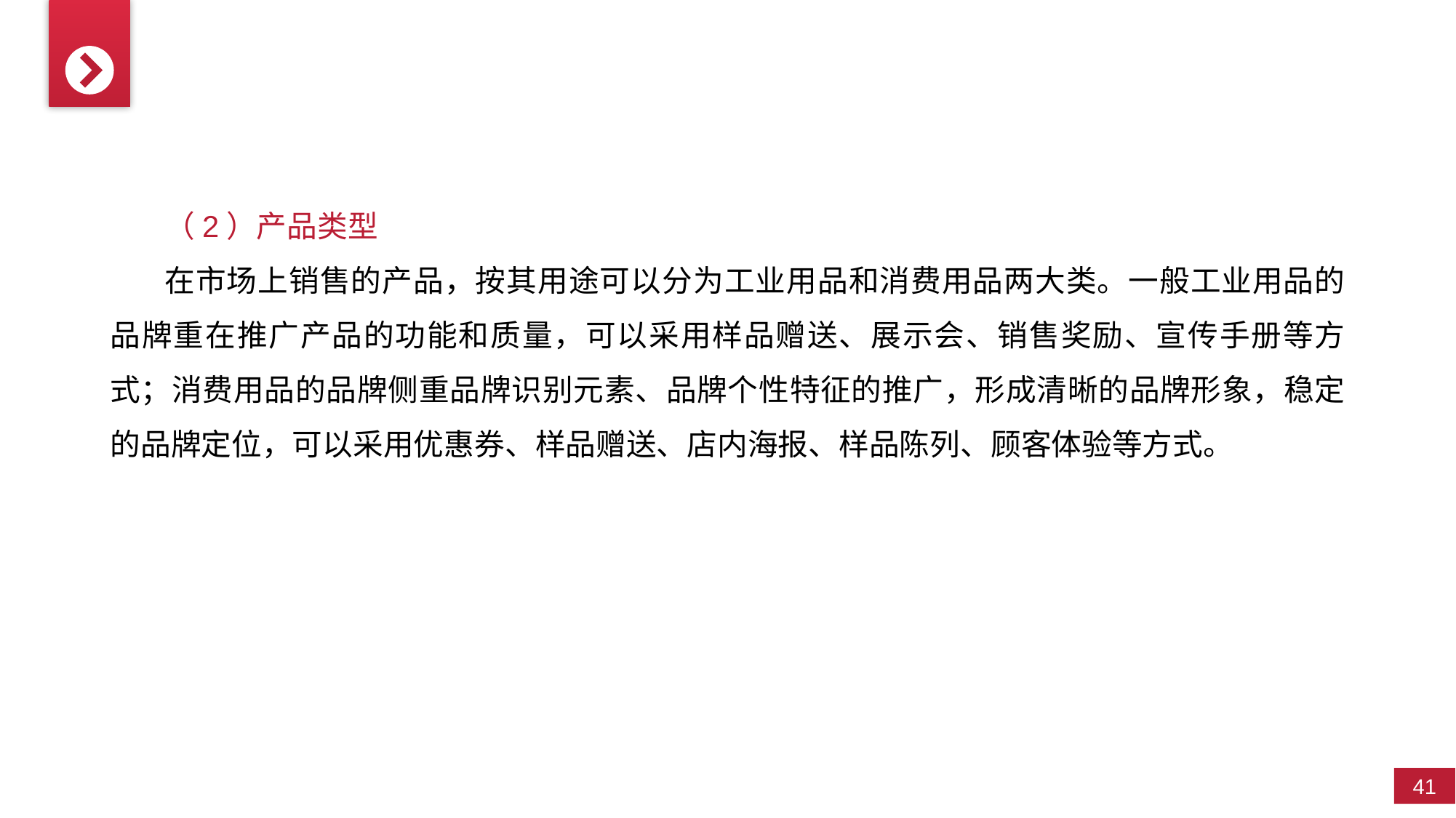

（2）产品类型
在市场上销售的产品，按其用途可以分为工业用品和消费用品两大类。一般工业用品的品牌重在推广产品的功能和质量，可以采用样品赠送、展示会、销售奖励、宣传手册等方式；消费用品的品牌侧重品牌识别元素、品牌个性特征的推广，形成清晰的品牌形象，稳定的品牌定位，可以采用优惠券、样品赠送、店内海报、样品陈列、顾客体验等方式。